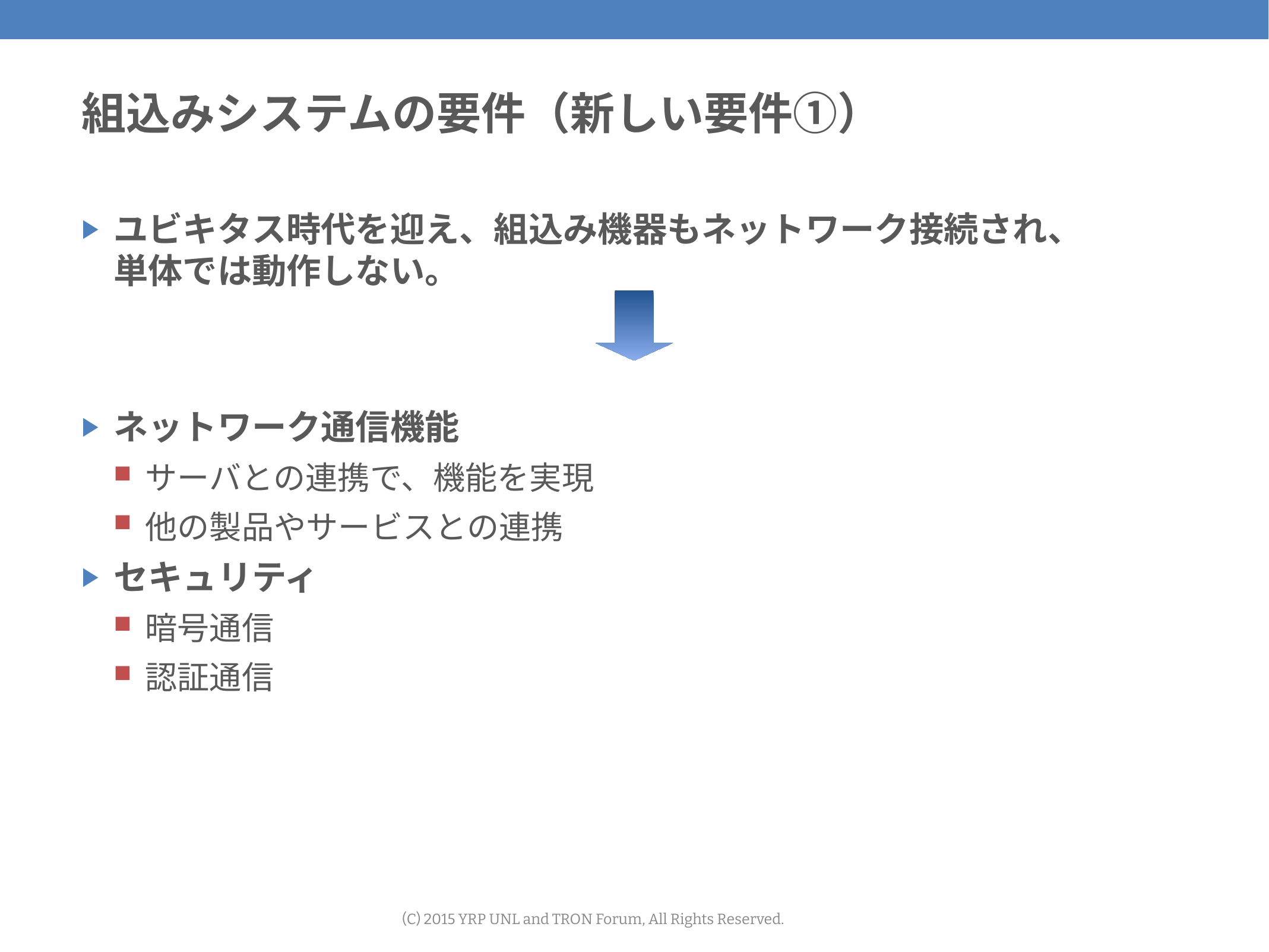

6
# 組込みシステムの要件（新しい要件①）
ユビキタス時代を迎え、組込み機器もネットワーク接続され、単体では動作しない。

ネットワーク通信機能
サーバとの連携で、機能を実現
他の製品やサービスとの連携
セキュリティ
暗号通信
認証通信

(C) 2015 YRP UNL and TRON Forum, All Rights Reserved.